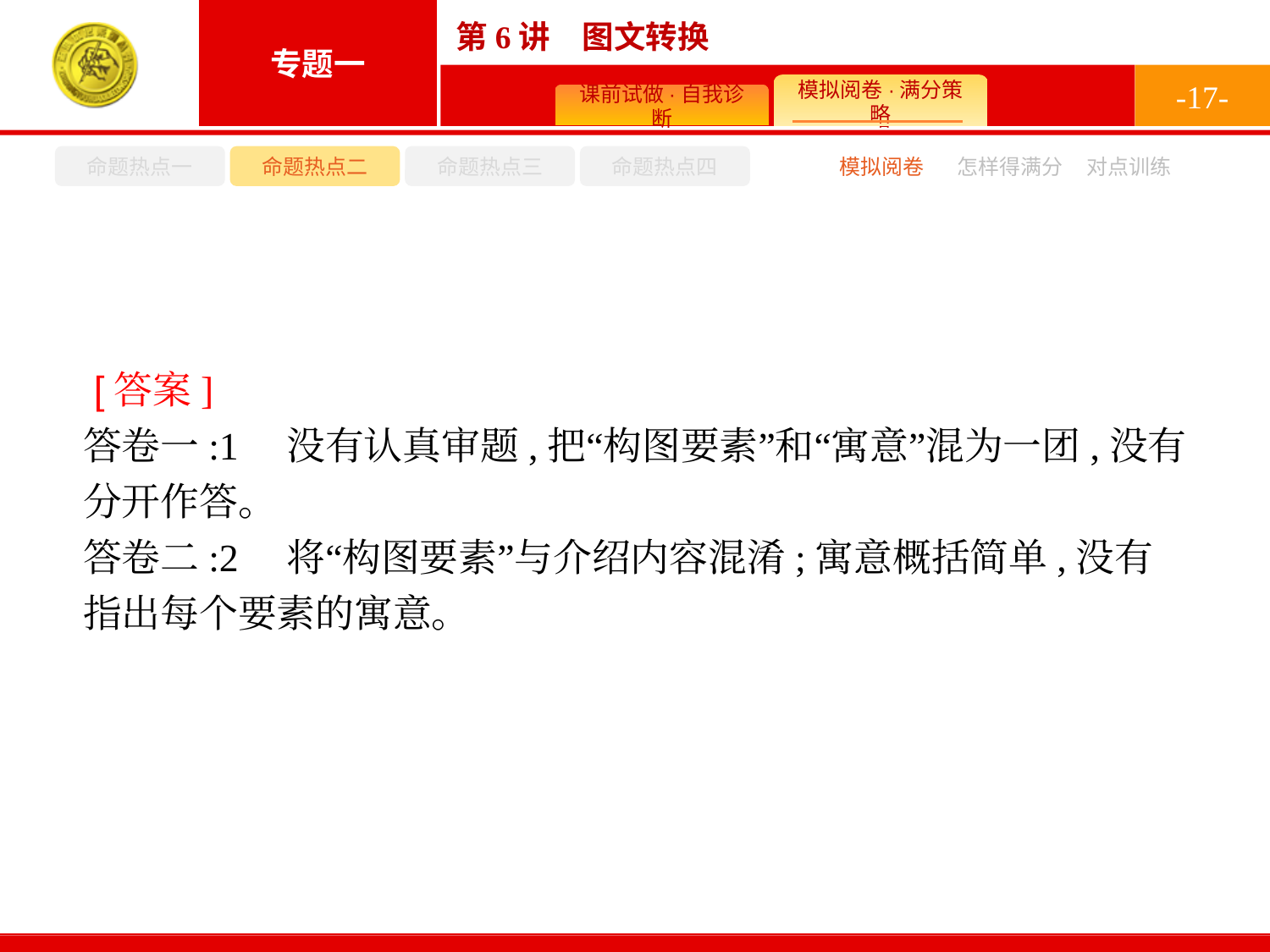

-17-
命题热点一
命题热点二
命题热点三
命题热点四
怎样得满分
模拟阅卷
对点训练
 [答案]
答卷一:1　没有认真审题,把“构图要素”和“寓意”混为一团,没有分开作答。
答卷二:2　将“构图要素”与介绍内容混淆;寓意概括简单,没有指出每个要素的寓意。